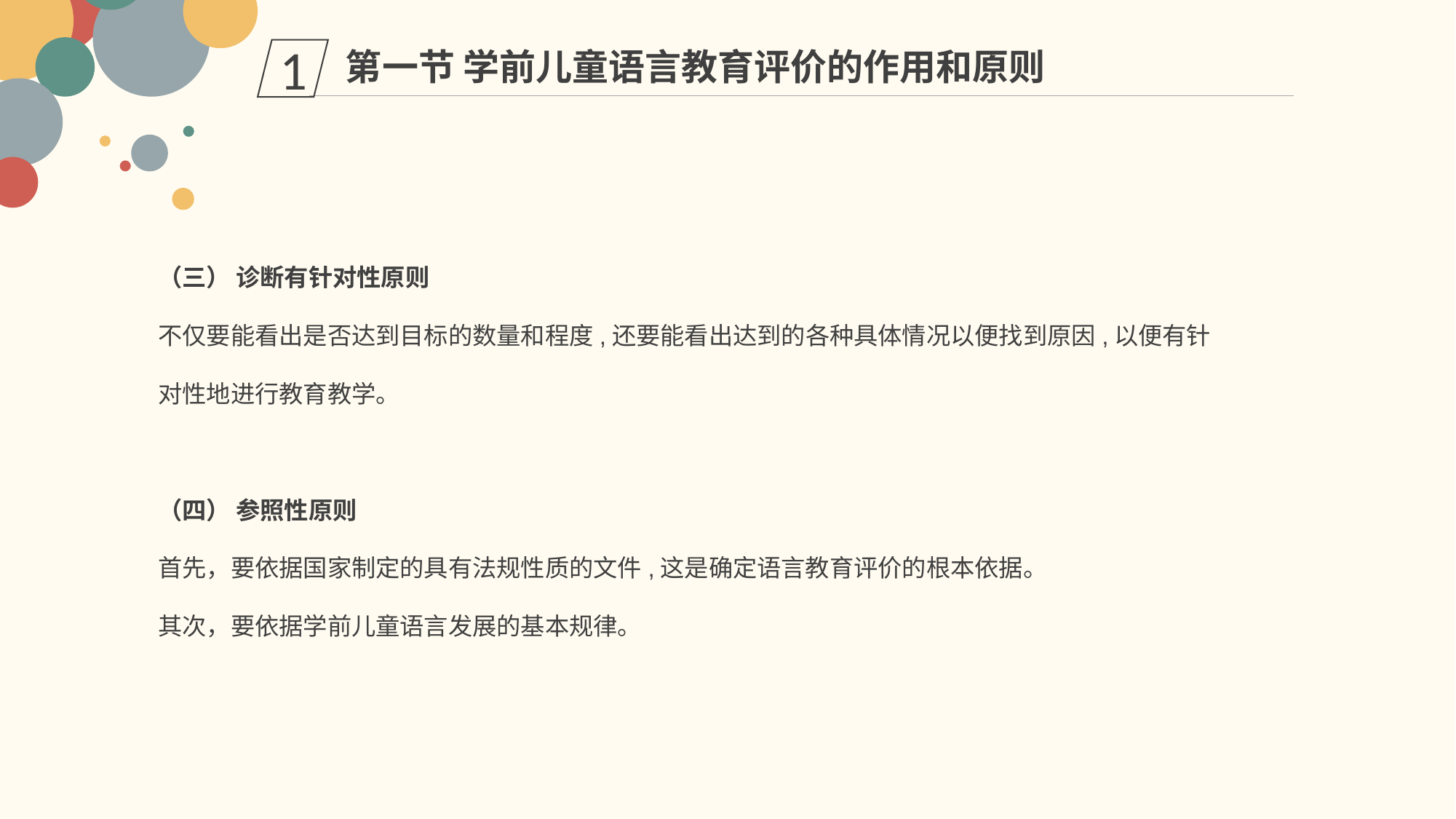

第一节 学前儿童语言教育评价的作用和原则
1
（三） 诊断有针对性原则
不仅要能看出是否达到目标的数量和程度,还要能看出达到的各种具体情况以便找到原因,以便有针对性地进行教育教学。

（四） 参照性原则
首先，要依据国家制定的具有法规性质的文件,这是确定语言教育评价的根本依据。
其次，要依据学前儿童语言发展的基本规律。